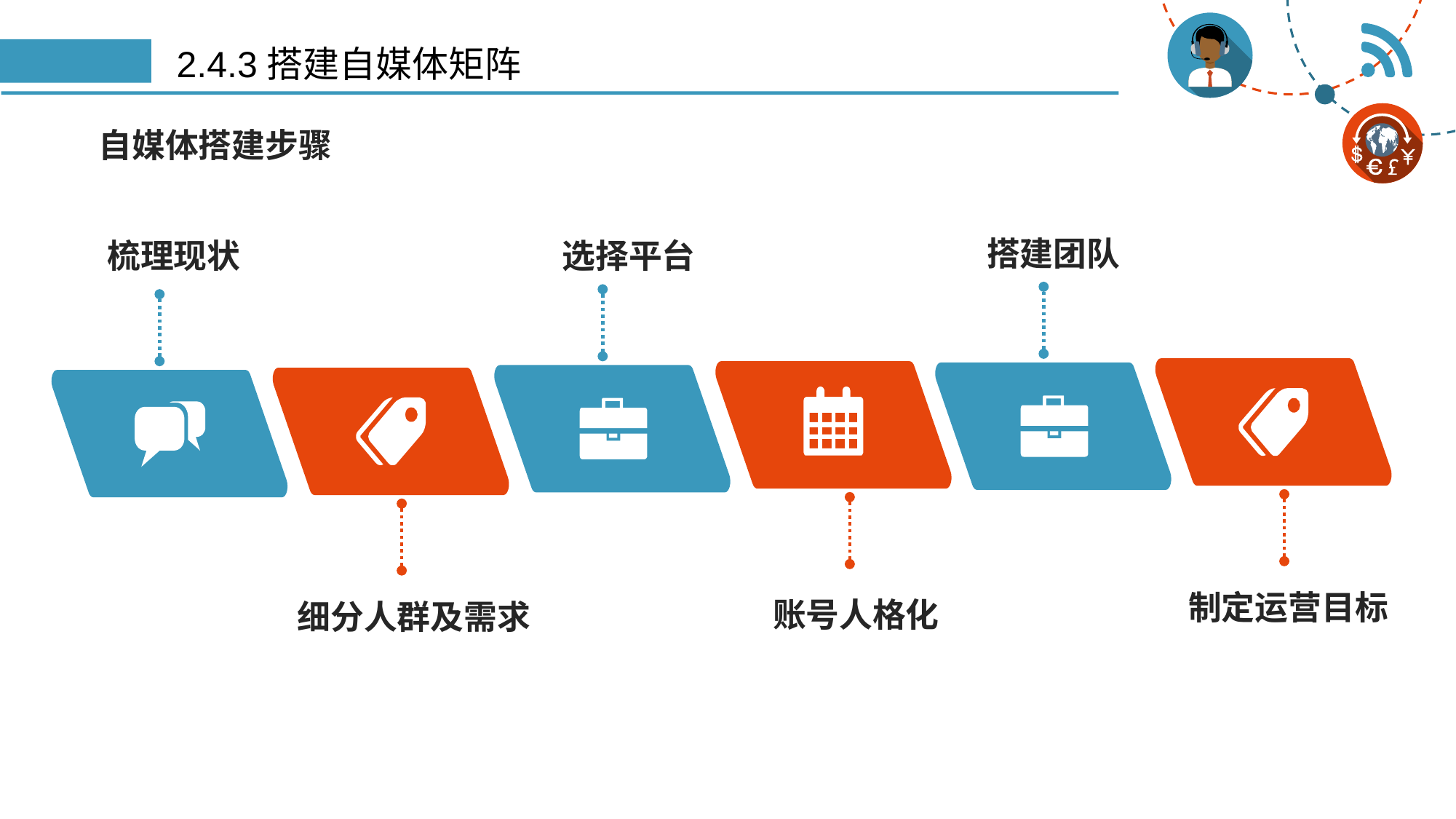

# 2.4.3搭建自媒体矩阵
自媒体搭建步骤
搭建团队

梳理现状

选择平台

制定运营目标

账号人格化

细分人群及需求